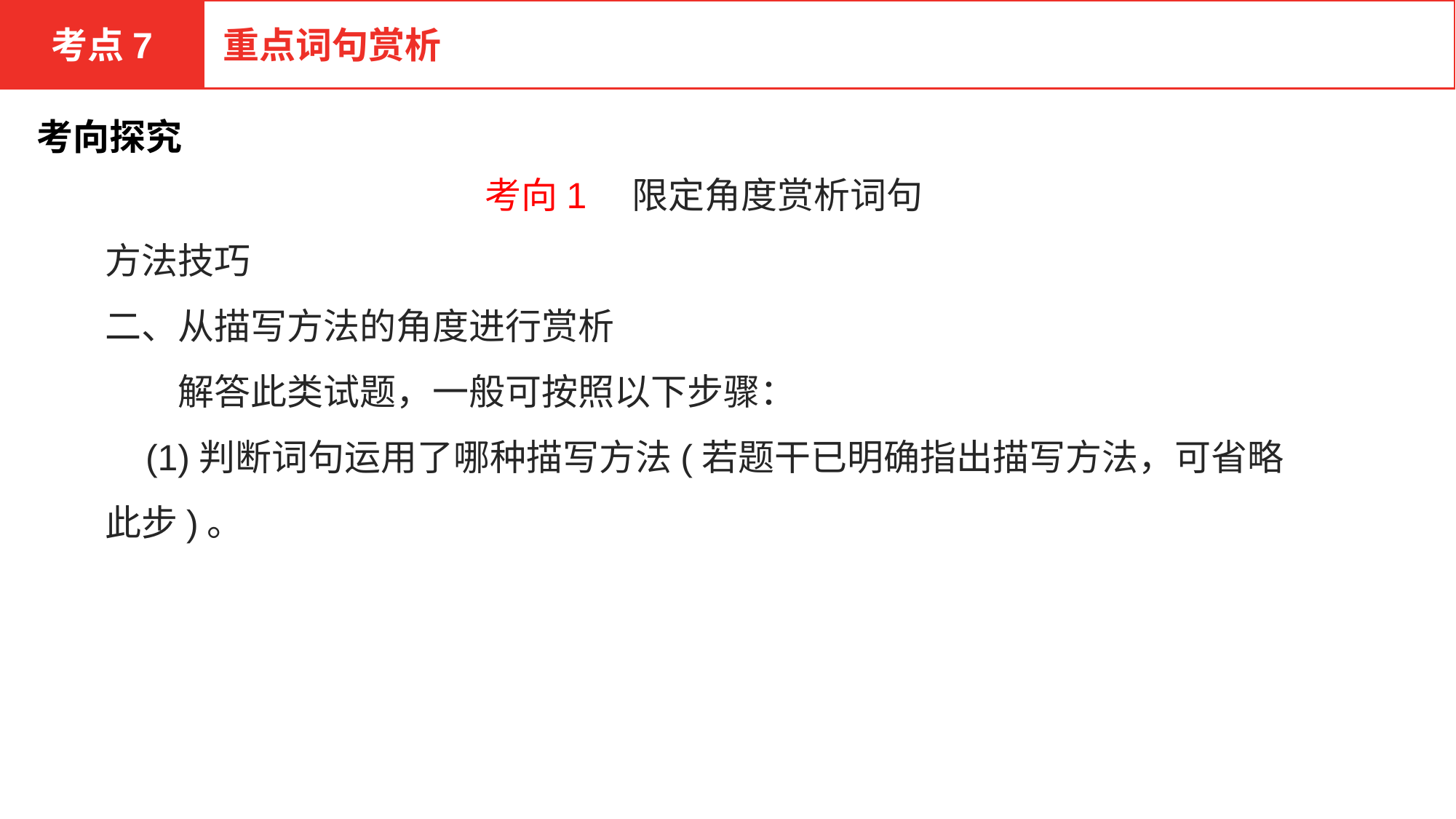

考点7
重点词句赏析
考向探究
考向1　限定角度赏析词句
方法技巧
二、从描写方法的角度进行赏析
　　解答此类试题，一般可按照以下步骤：
    (1)判断词句运用了哪种描写方法(若题干已明确指出描写方法，可省略此步)。